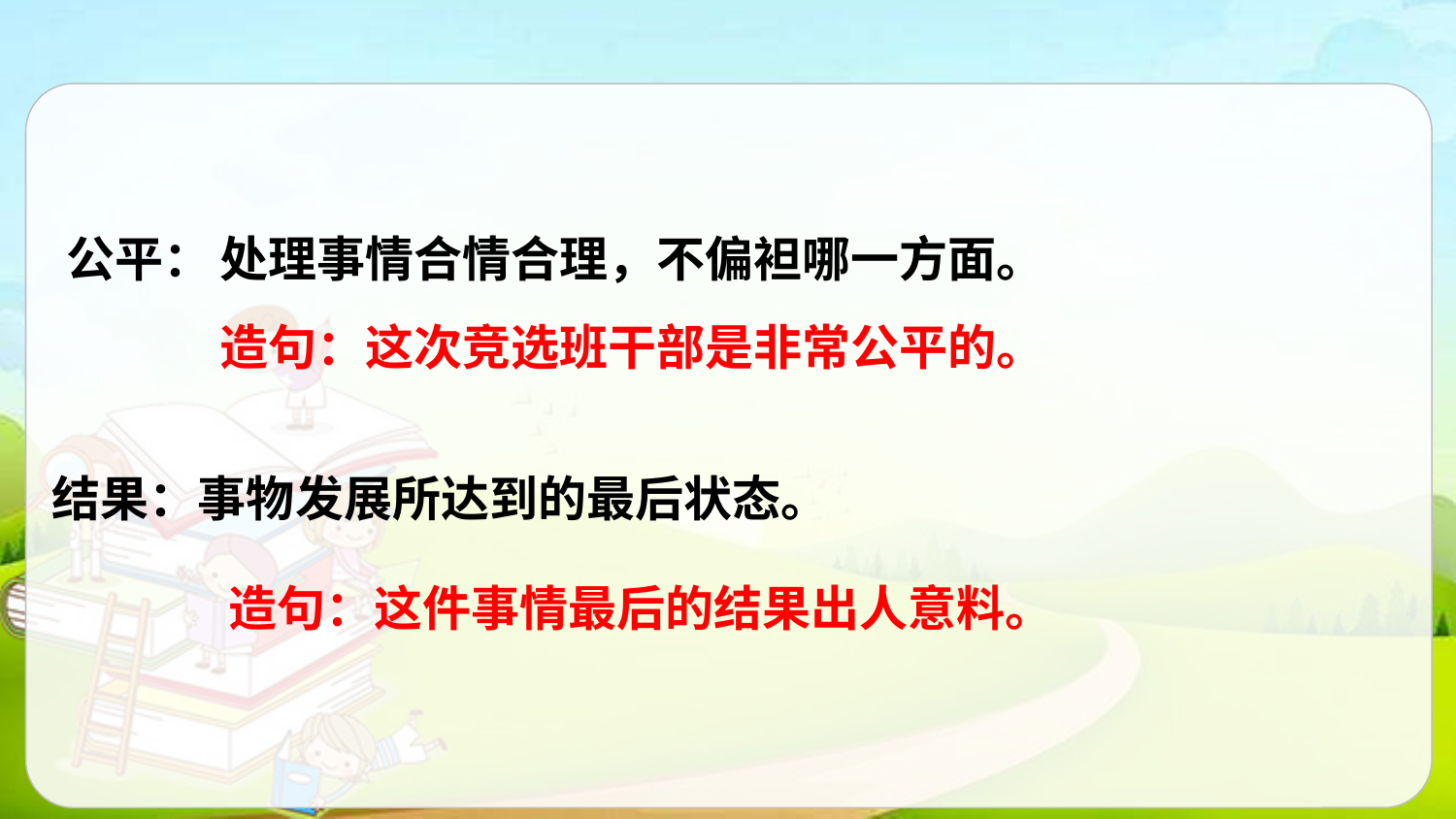

处理事情合情合理，不偏袒哪一方面。
公平：
造句：这次竞选班干部是非常公平的。
事物发展所达到的最后状态。
结果：
造句：这件事情最后的结果出人意料。